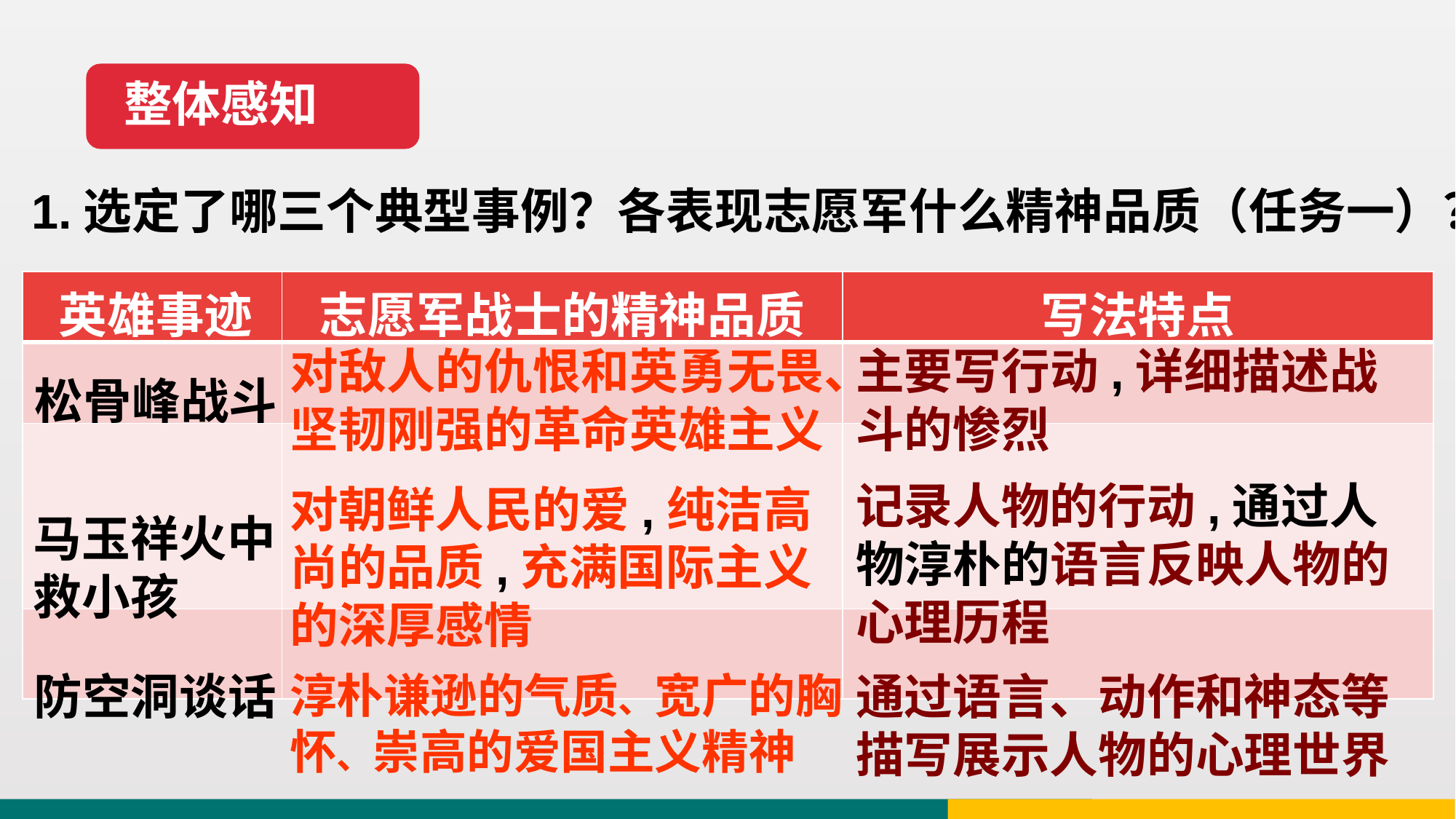

整体感知
1.选定了哪三个典型事例？各表现志愿军什么精神品质（任务一）？
| 英雄事迹 | 志愿军战士的精神品质 | 写法特点 |
| --- | --- | --- |
|  |  |  |
|  |  |  |
|  |  |  |
对敌人的仇恨和英勇无畏、坚韧刚强的革命英雄主义
主要写行动,详细描述战斗的惨烈
松骨峰战斗
记录人物的行动,通过人物淳朴的语言反映人物的心理历程
对朝鲜人民的爱,纯洁高尚的品质,充满国际主义的深厚感情
马玉祥火中救小孩
淳朴谦逊的气质、宽广的胸怀、崇高的爱国主义精神
通过语言、动作和神态等描写展示人物的心理世界
防空洞谈话